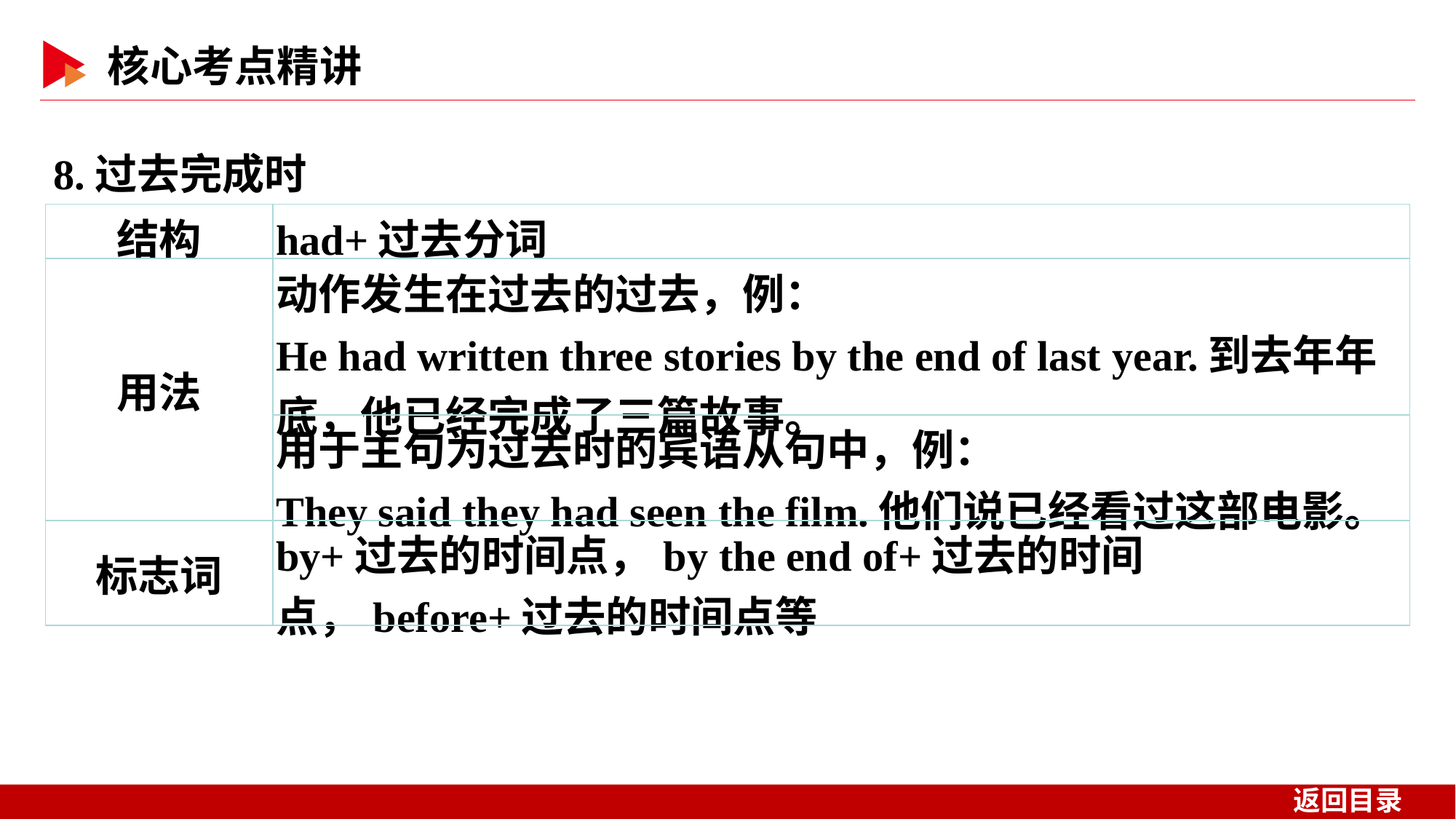

8.过去完成时
| 结构 | had+过去分词 |
| --- | --- |
| 用法 | 动作发生在过去的过去，例： He had written three stories by the end of last year.到去年年底，他已经完成了三篇故事。 |
|  | 用于主句为过去时的宾语从句中，例： They said they had seen the film.他们说已经看过这部电影。 |
| 标志词 | by+过去的时间点，by the end of+过去的时间点，before+过去的时间点等 |